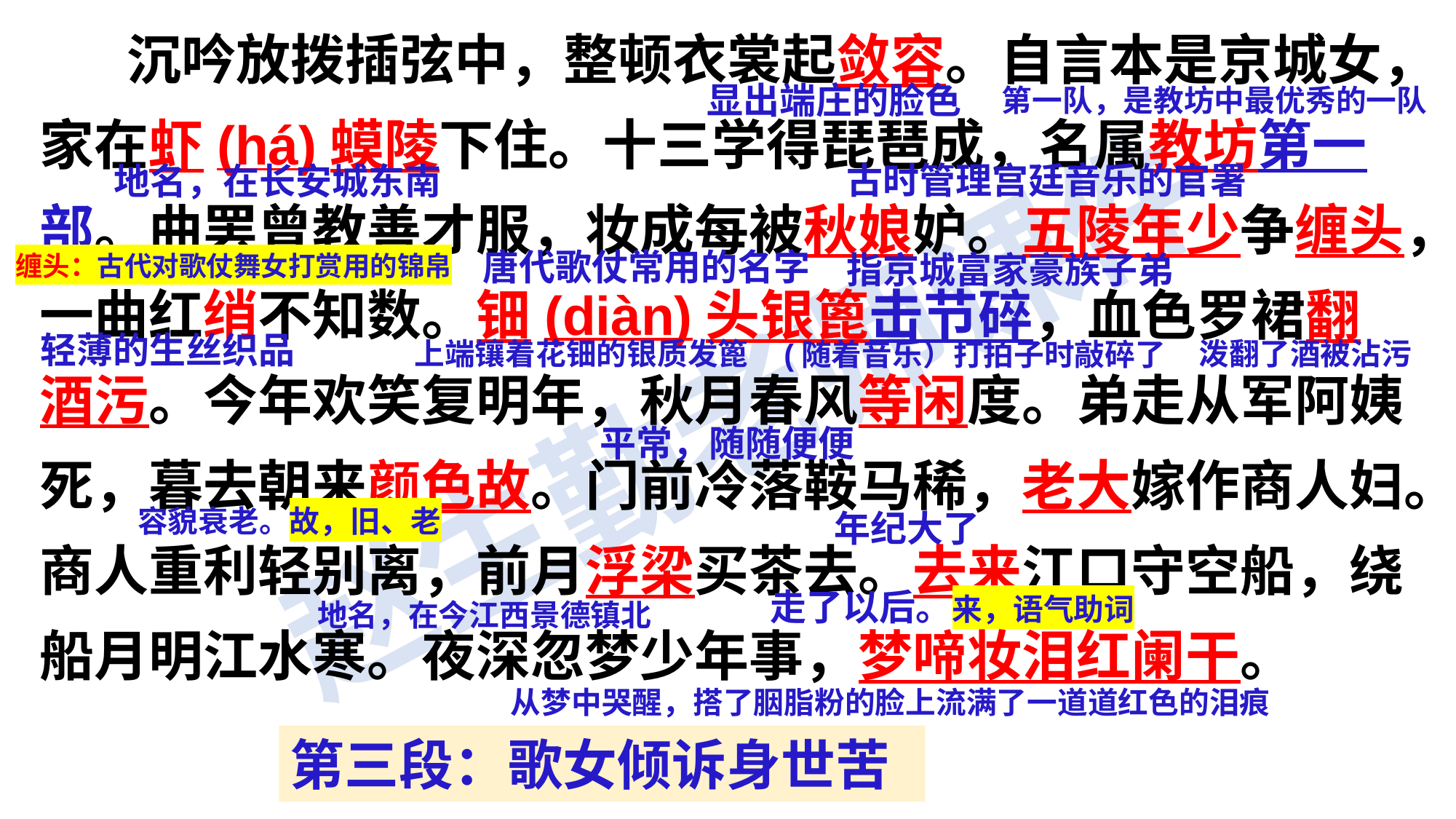

沉吟放拨插弦中，整顿衣裳起敛容。自言本是京城女，家在虾(há)蟆陵下住。十三学得琵琶成，名属教坊第一部。曲罢曾教善才服，妆成每被秋娘妒。五陵年少争缠头，一曲红绡不知数。钿(diàn)头银篦击节碎，血色罗裙翻酒污。今年欢笑复明年，秋月春风等闲度。弟走从军阿姨死，暮去朝来颜色故。门前冷落鞍马稀，老大嫁作商人妇。商人重利轻别离，前月浮梁买茶去。去来江口守空船，绕船月明江水寒。夜深忽梦少年事，梦啼妆泪红阑干。
显出端庄的脸色
第一队，是教坊中最优秀的一队
地名，在长安城东南
古时管理宫廷音乐的官署
唐代歌仗常用的名字
指京城富家豪族子弟
缠头：古代对歌仗舞女打赏用的锦帛
轻薄的生丝织品
上端镶着花钿的银质发篦
泼翻了酒被沾污
(随着音乐）打拍子时敲碎了
平常，随随便便
年纪大了
容貌衰老。故，旧、老
地名，在今江西景德镇北
走了以后。来，语气助词
从梦中哭醒，搭了胭脂粉的脸上流满了一道道红色的泪痕
第三段：歌女倾诉身世苦